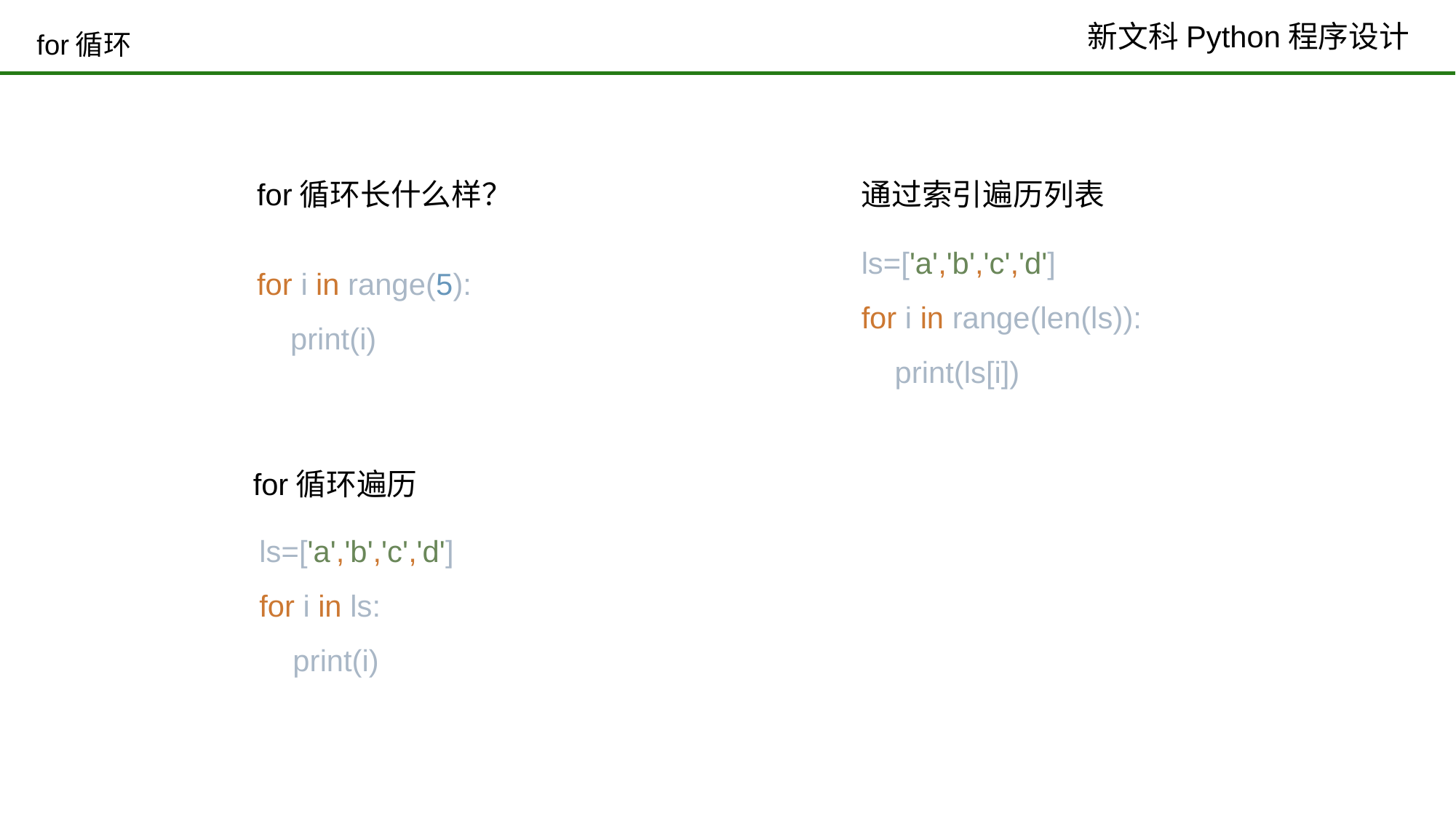

# for循环
for循环长什么样？
通过索引遍历列表
ls=['a','b','c','d']
for i in range(len(ls)):
    print(ls[i])
for i in range(5):
    print(i)
for循环遍历
ls=['a','b','c','d']
for i in ls:
    print(i)